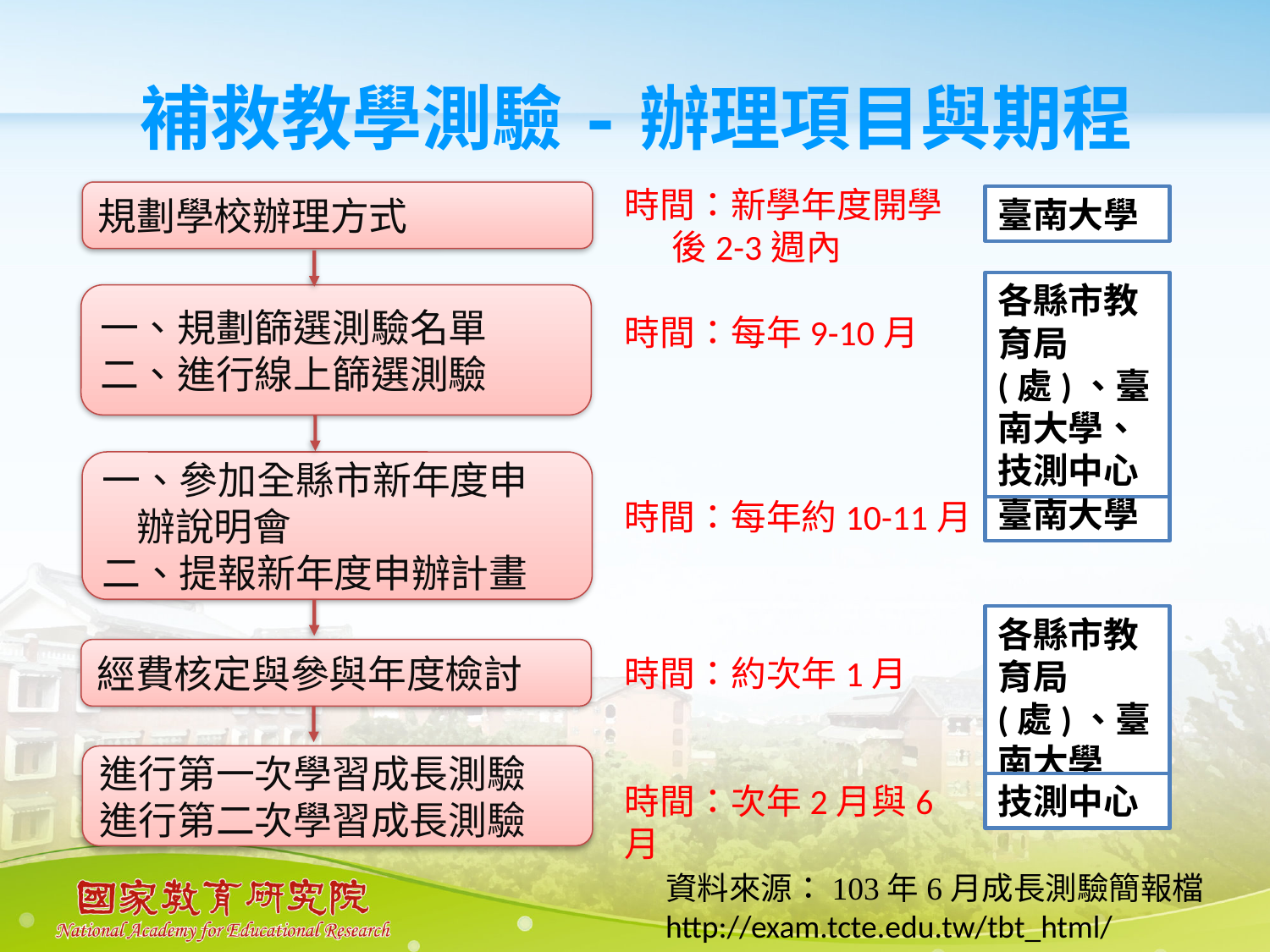

# 補救教學測驗-辦理項目與期程
時間：新學年度開學
      後2-3週內
規劃學校辦理方式
臺南大學

各縣市教育局(處)、臺南大學、技測中心
一、規劃篩選測驗名單
二、進行線上篩選測驗
時間：每年9-10月

一、參加全縣市新年度申
    辦說明會
二、提報新年度申辦計畫
臺南大學
時間：每年約10-11月

各縣市教育局(處)、臺南大學
經費核定與參與年度檢討
時間：約次年1月

進行第一次學習成長測驗
進行第二次學習成長測驗
時間：次年2月與6月
技測中心
資料來源：103年6月成長測驗簡報檔
http://exam.tcte.edu.tw/tbt_html/